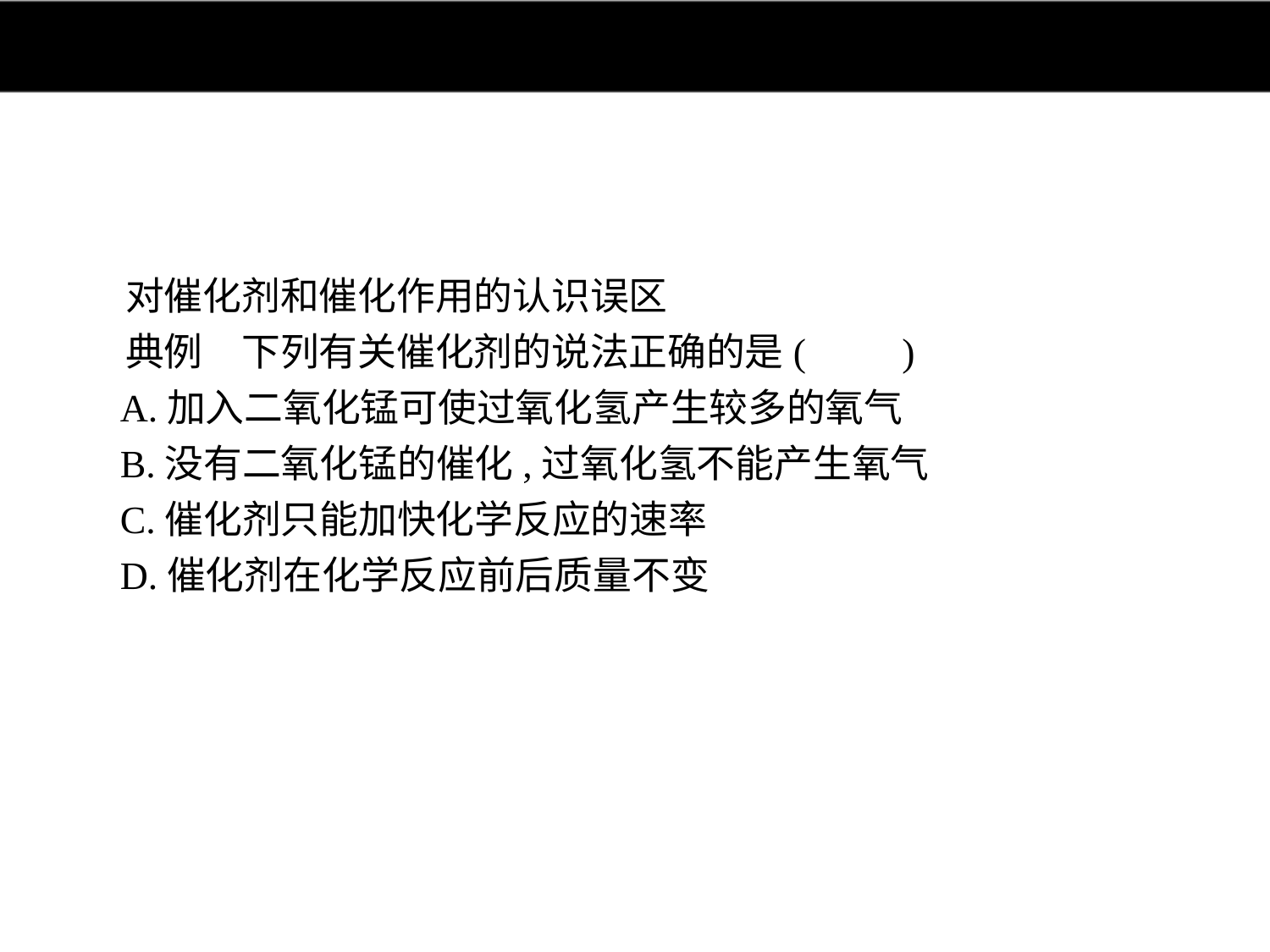

对催化剂和催化作用的认识误区
典例　下列有关催化剂的说法正确的是(　　)
A.加入二氧化锰可使过氧化氢产生较多的氧气
B.没有二氧化锰的催化,过氧化氢不能产生氧气
C.催化剂只能加快化学反应的速率
D.催化剂在化学反应前后质量不变